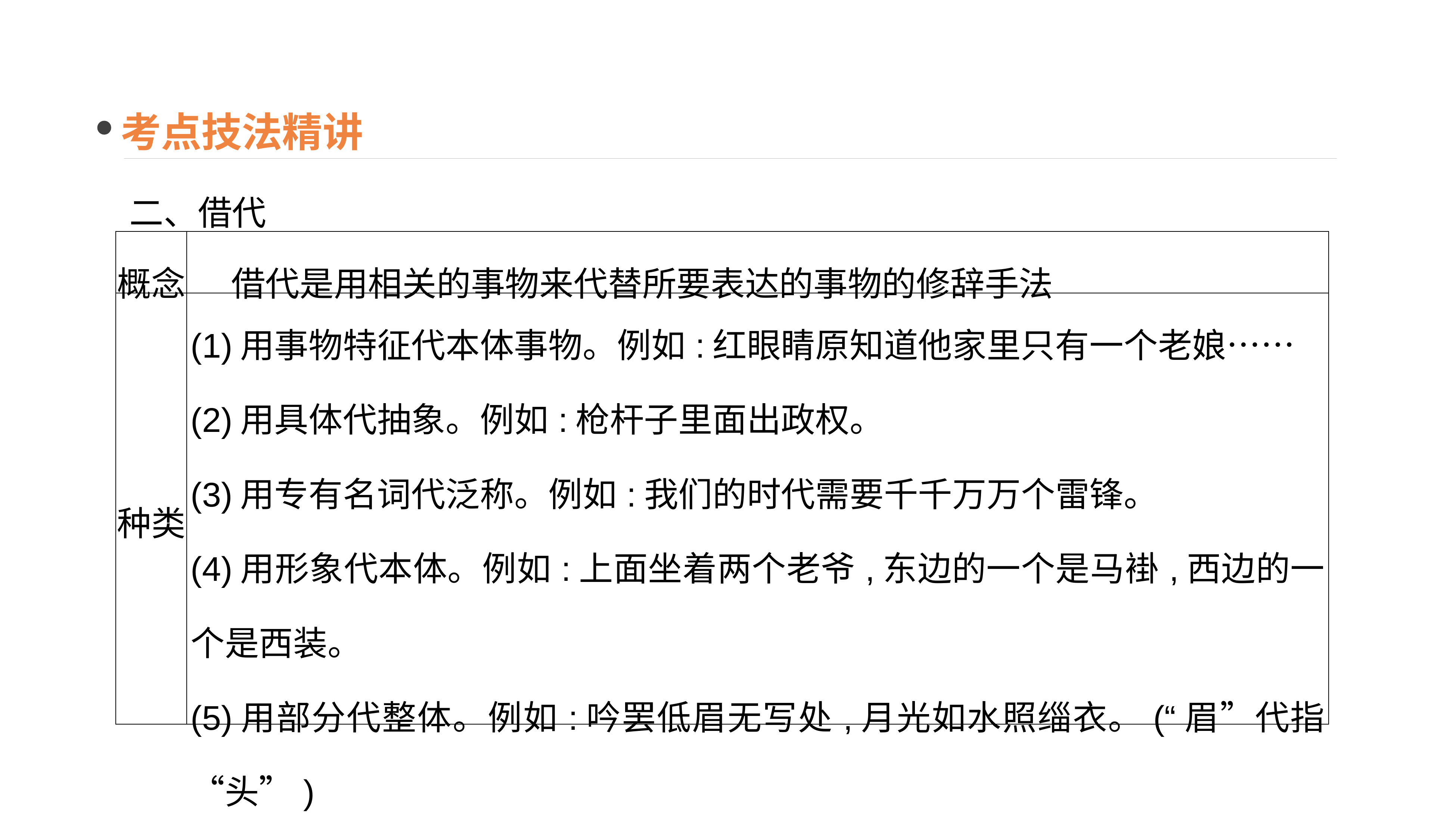

考点技法精讲

二、借代

| 概念 | 借代是用相关的事物来代替所要表达的事物的修辞手法 |
| --- | --- |
| 种类 | (1)用事物特征代本体事物。例如:红眼睛原知道他家里只有一个老娘…… (2)用具体代抽象。例如:枪杆子里面出政权。 (3)用专有名词代泛称。例如:我们的时代需要千千万万个雷锋。 (4)用形象代本体。例如:上面坐着两个老爷,东边的一个是马褂,西边的一个是西装。 (5)用部分代整体。例如:吟罢低眉无写处,月光如水照缁衣。(“眉”代指“头”) |